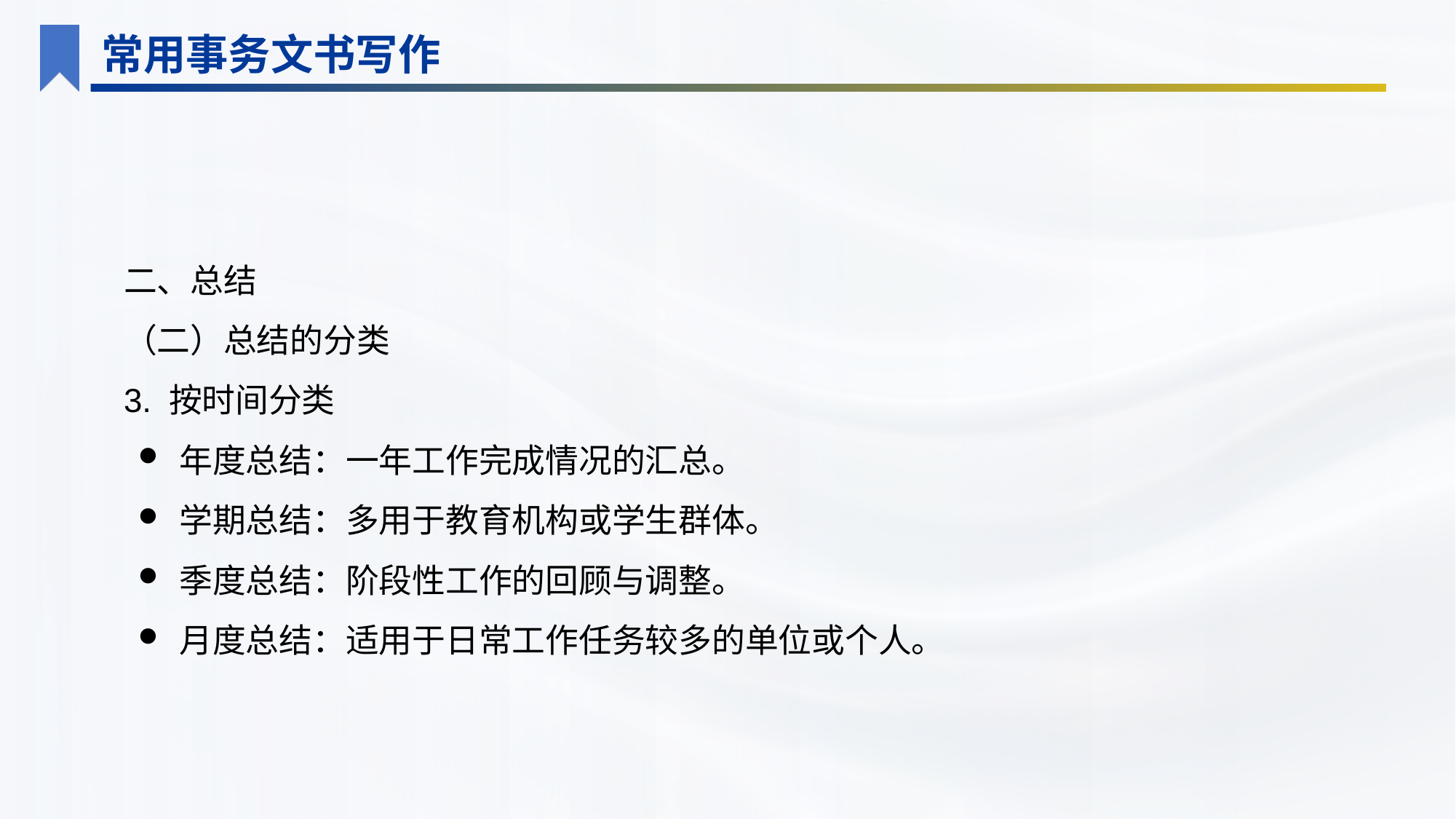

常用事务文书写作
二、总结
（二）总结的分类
3. 按时间分类
年度总结：一年工作完成情况的汇总。
学期总结：多用于教育机构或学生群体。
季度总结：阶段性工作的回顾与调整。
月度总结：适用于日常工作任务较多的单位或个人。